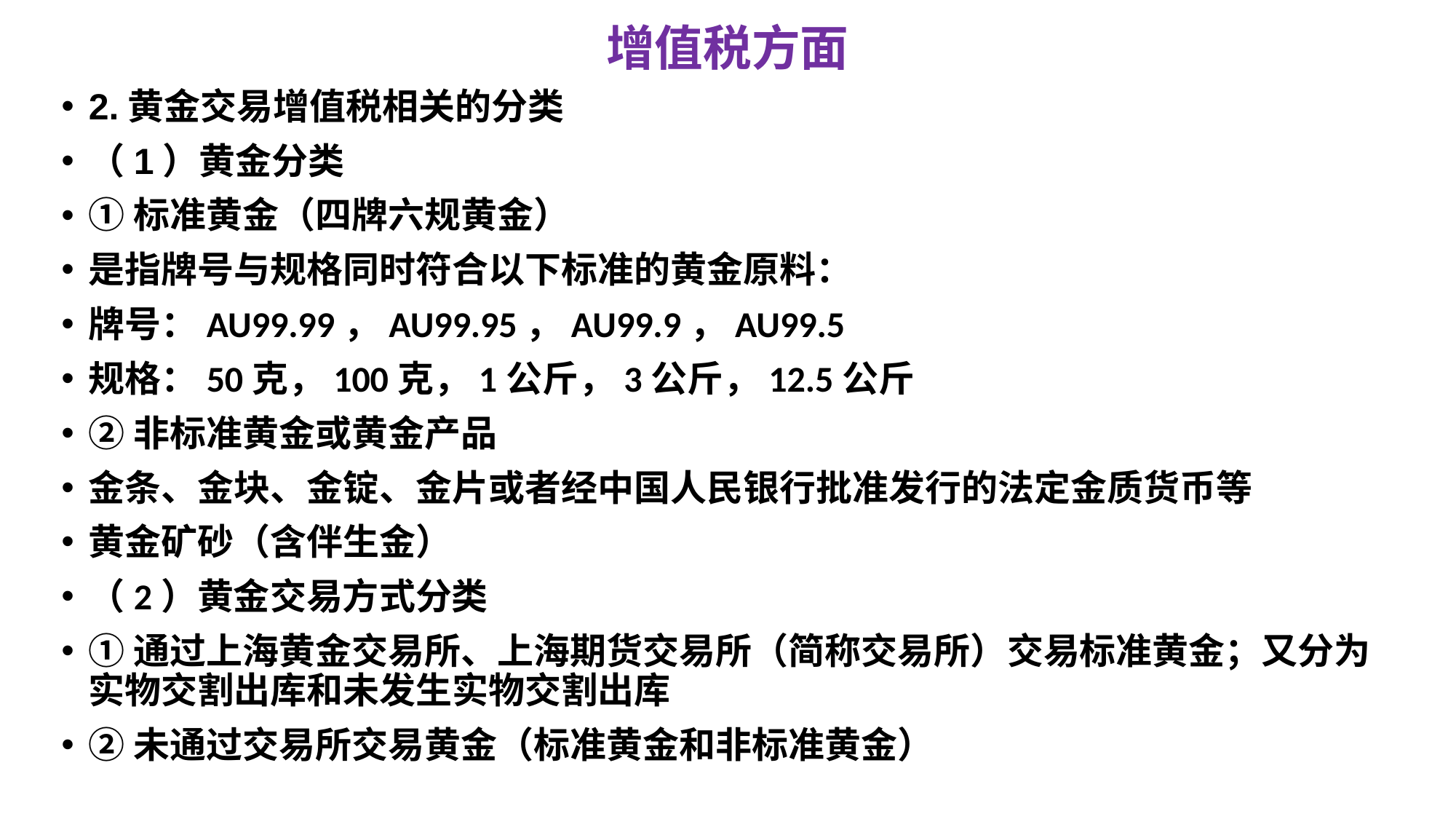

# 增值税方面
2.黄金交易增值税相关的分类
（1）黄金分类
①标准黄金（四牌六规黄金）
是指牌号与规格同时符合以下标准的黄金原料：
牌号：AU99.99，AU99.95，AU99.9，AU99.5
规格：50克，100克，1公斤，3公斤，12.5公斤
②非标准黄金或黄金产品
金条、金块、金锭、金片或者经中国人民银行批准发行的法定金质货币等
黄金矿砂（含伴生金）
（2）黄金交易方式分类
①通过上海黄金交易所、上海期货交易所（简称交易所）交易标准黄金；又分为实物交割出库和未发生实物交割出库
②未通过交易所交易黄金（标准黄金和非标准黄金）